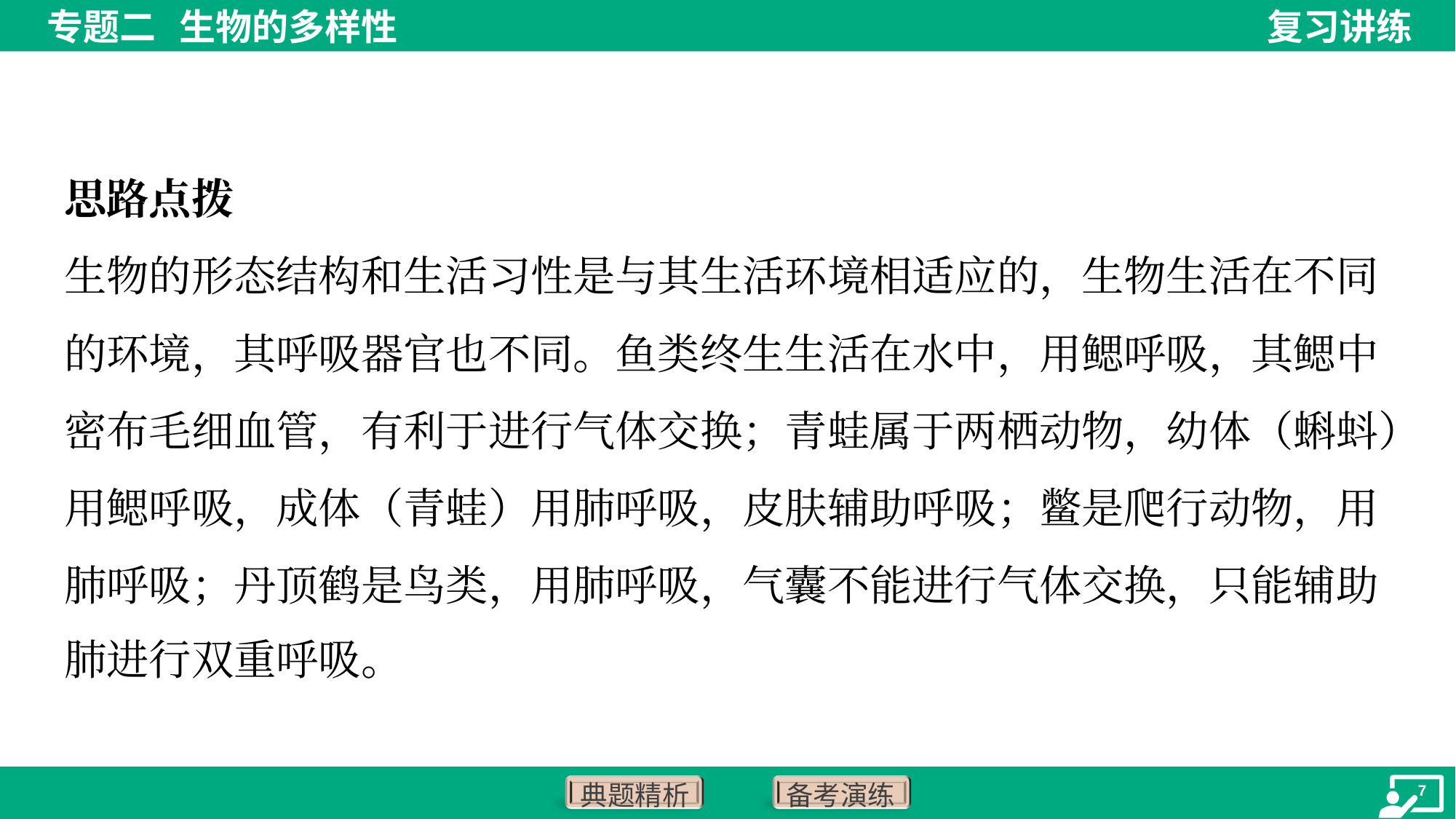

思路点拨
生物的形态结构和生活习性是与其生活环境相适应的，生物生活在不同
的环境，其呼吸器官也不同。鱼类终生生活在水中，用鳃呼吸，其鳃中
密布毛细血管，有利于进行气体交换；青蛙属于两栖动物，幼体（蝌蚪）
用鳃呼吸，成体（青蛙）用肺呼吸，皮肤辅助呼吸；鳖是爬行动物，用
肺呼吸；丹顶鹤是鸟类，用肺呼吸，气囊不能进行气体交换，只能辅助
肺进行双重呼吸。